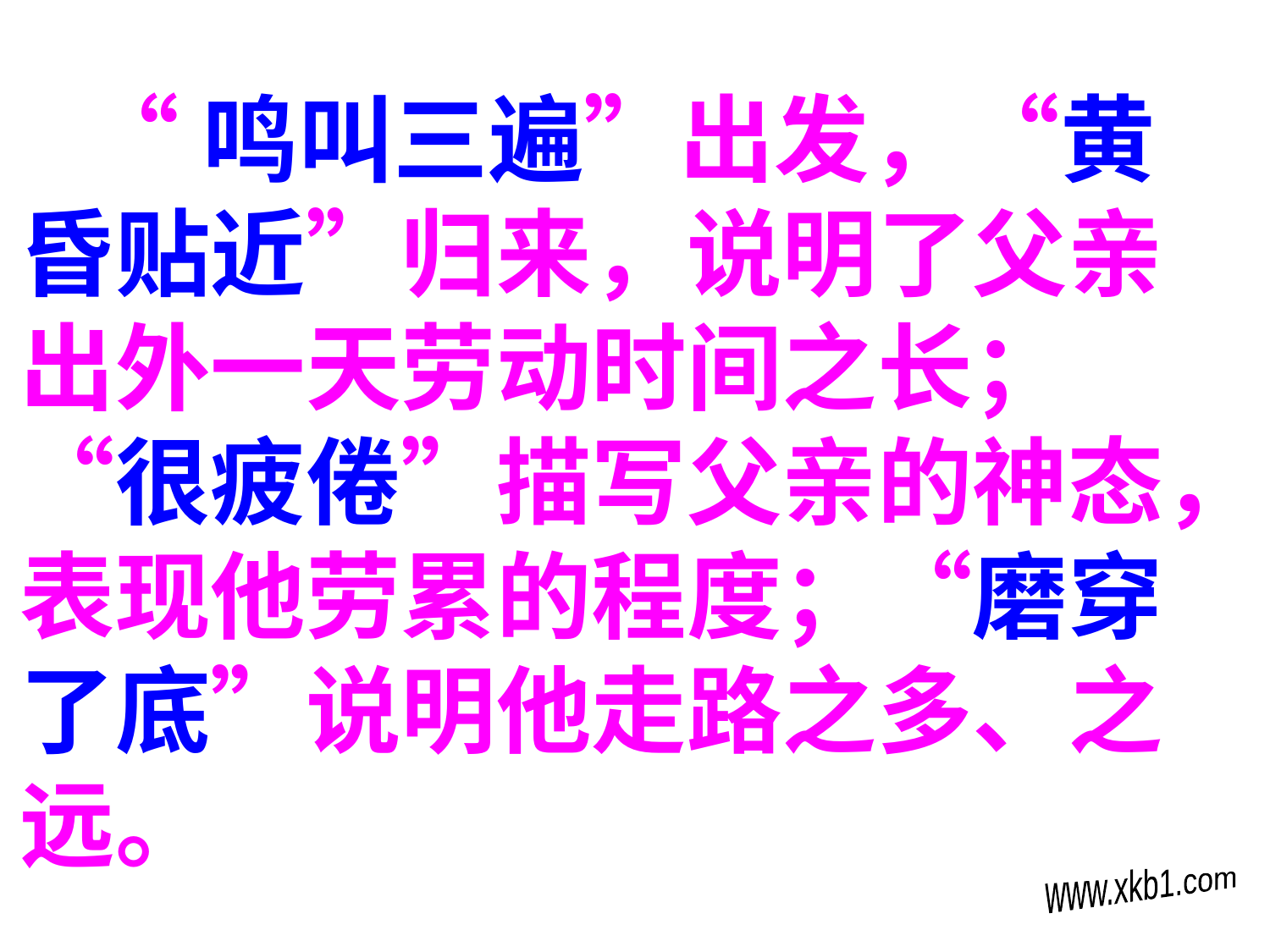

“鸣叫三遍”出发，“黄昏贴近”归来，说明了父亲出外一天劳动时间之长；“很疲倦”描写父亲的神态，表现他劳累的程度；“磨穿了底”说明他走路之多、之远。
www.xkb1.com